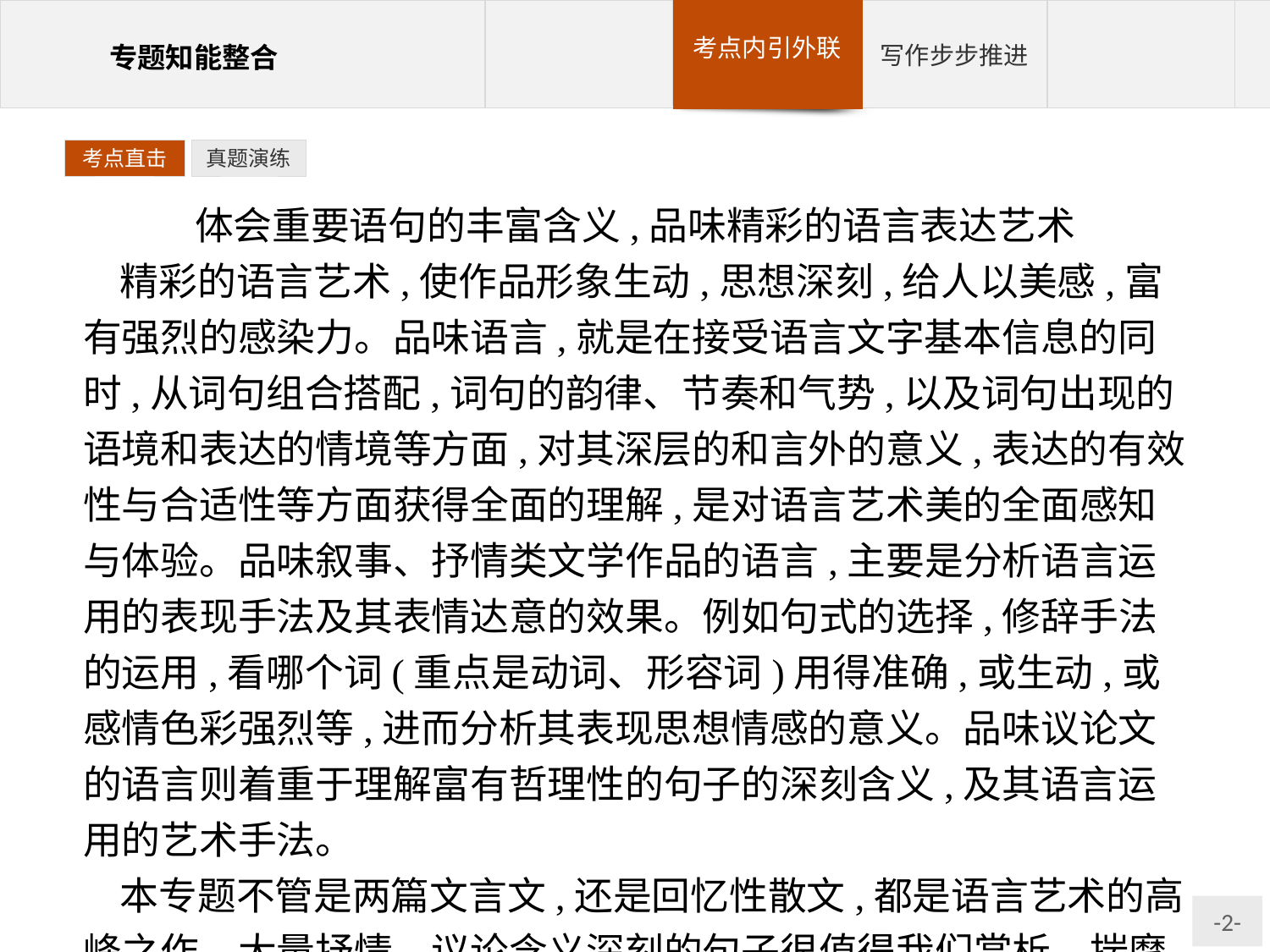

考点直击
真题演练
体会重要语句的丰富含义,品味精彩的语言表达艺术
精彩的语言艺术,使作品形象生动,思想深刻,给人以美感,富有强烈的感染力。品味语言,就是在接受语言文字基本信息的同时,从词句组合搭配,词句的韵律、节奏和气势,以及词句出现的语境和表达的情境等方面,对其深层的和言外的意义,表达的有效性与合适性等方面获得全面的理解,是对语言艺术美的全面感知与体验。品味叙事、抒情类文学作品的语言,主要是分析语言运用的表现手法及其表情达意的效果。例如句式的选择,修辞手法的运用,看哪个词(重点是动词、形容词)用得准确,或生动,或感情色彩强烈等,进而分析其表现思想情感的意义。品味议论文的语言则着重于理解富有哲理性的句子的深刻含义,及其语言运用的艺术手法。
本专题不管是两篇文言文,还是回忆性散文,都是语言艺术的高峰之作。大量抒情、议论含义深刻的句子很值得我们赏析、揣摩。